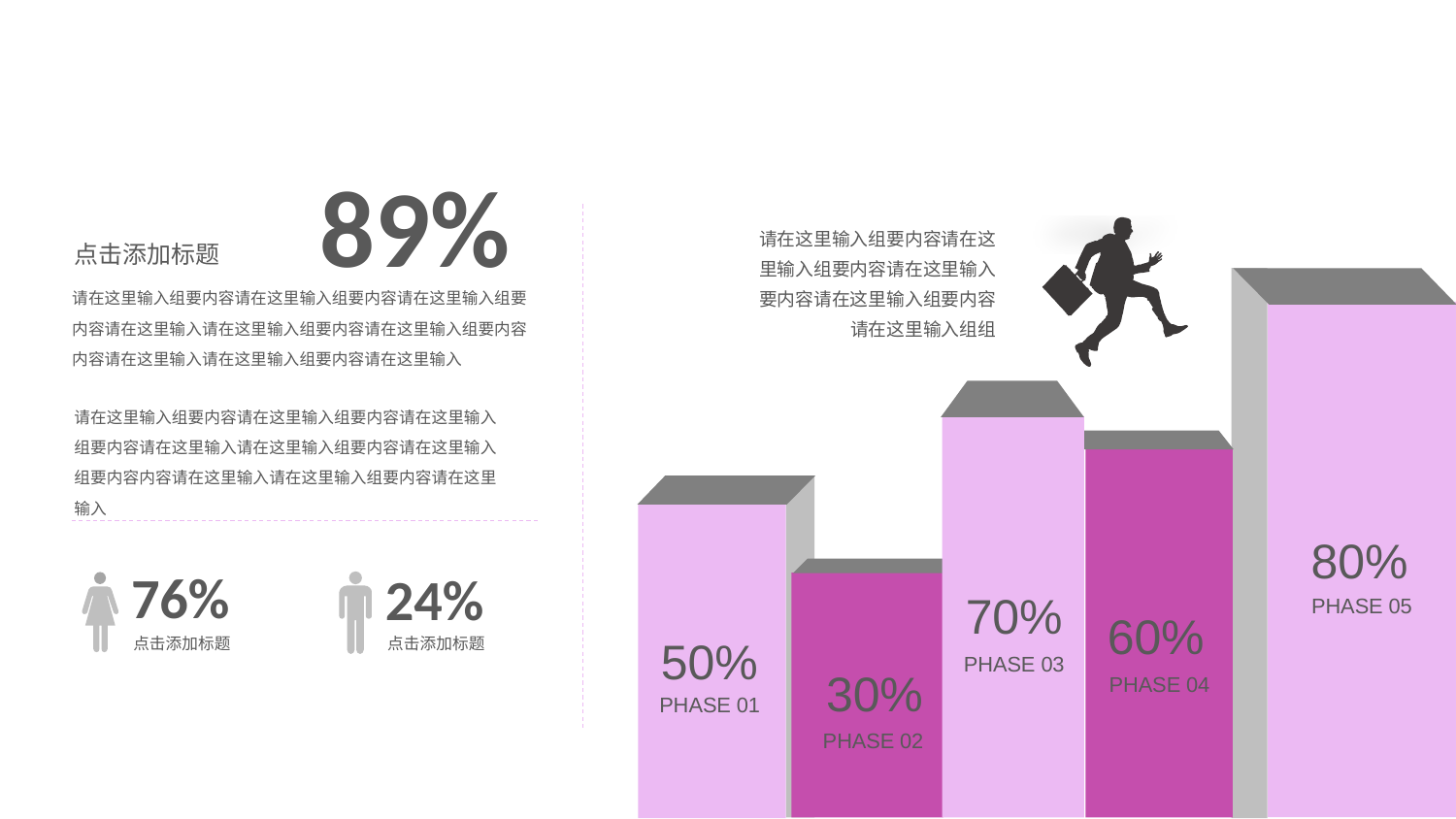

89%
请在这里输入组要内容请在这里输入组要内容请在这里输入要内容请在这里输入组要内容请在这里输入组组

点击添加标题

请在这里输入组要内容请在这里输入组要内容请在这里输入组要内容请在这里输入请在这里输入组要内容请在这里输入组要内容内容请在这里输入请在这里输入组要内容请在这里输入

请在这里输入组要内容请在这里输入组要内容请在这里输入组要内容请在这里输入请在这里输入组要内容请在这里输入组要内容内容请在这里输入请在这里输入组要内容请在这里输入

80%
76%

点击添加标题
24%

点击添加标题

70%
PHASE 05
60%
50%
PHASE 03
30%
PHASE 04
PHASE 01
PHASE 02